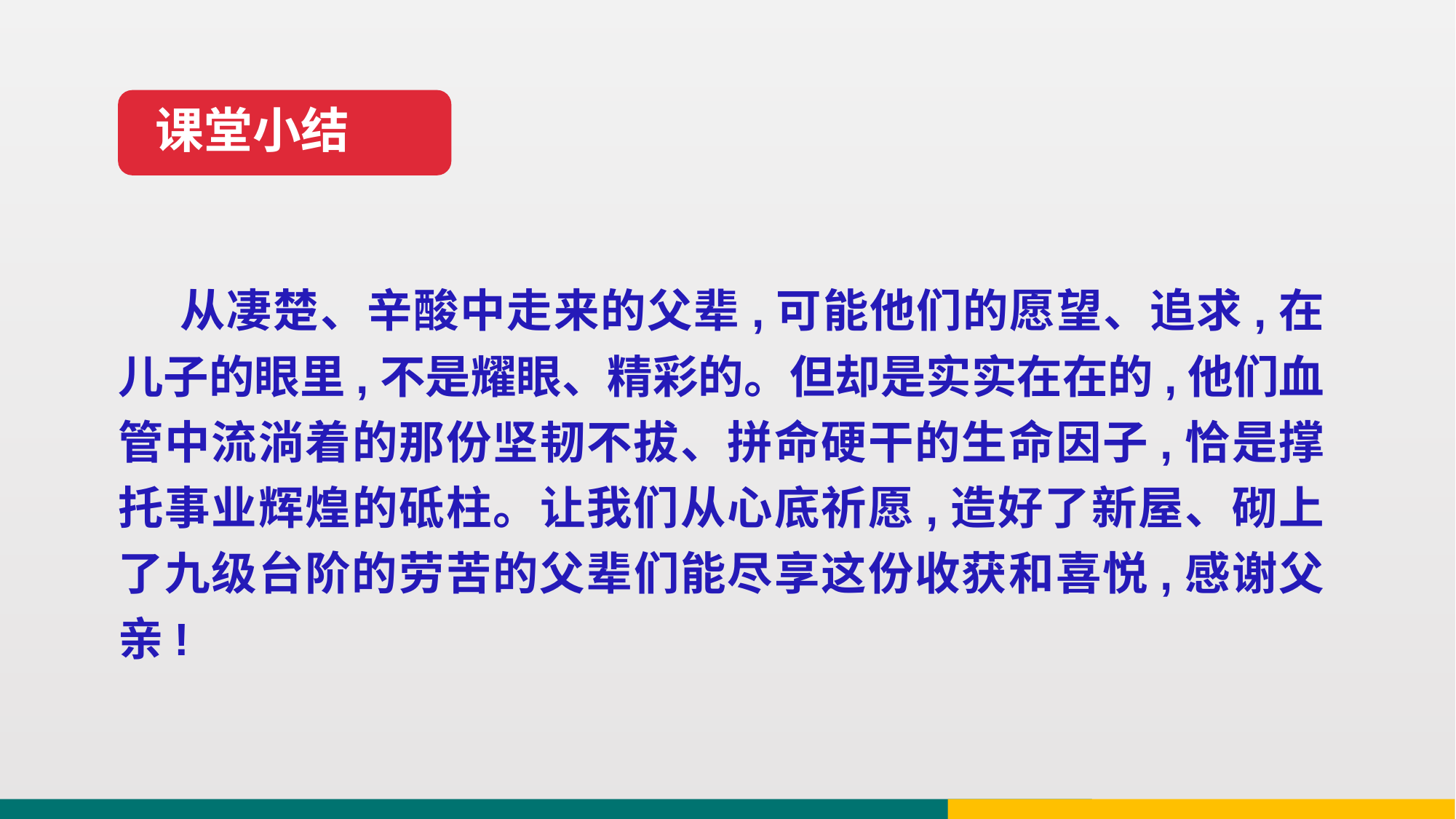

课堂小结
    从凄楚、辛酸中走来的父辈,可能他们的愿望、追求,在儿子的眼里,不是耀眼、精彩的。但却是实实在在的,他们血管中流淌着的那份坚韧不拔、拼命硬干的生命因子,恰是撑托事业辉煌的砥柱。让我们从心底祈愿,造好了新屋、砌上了九级台阶的劳苦的父辈们能尽享这份收获和喜悦,感谢父亲!